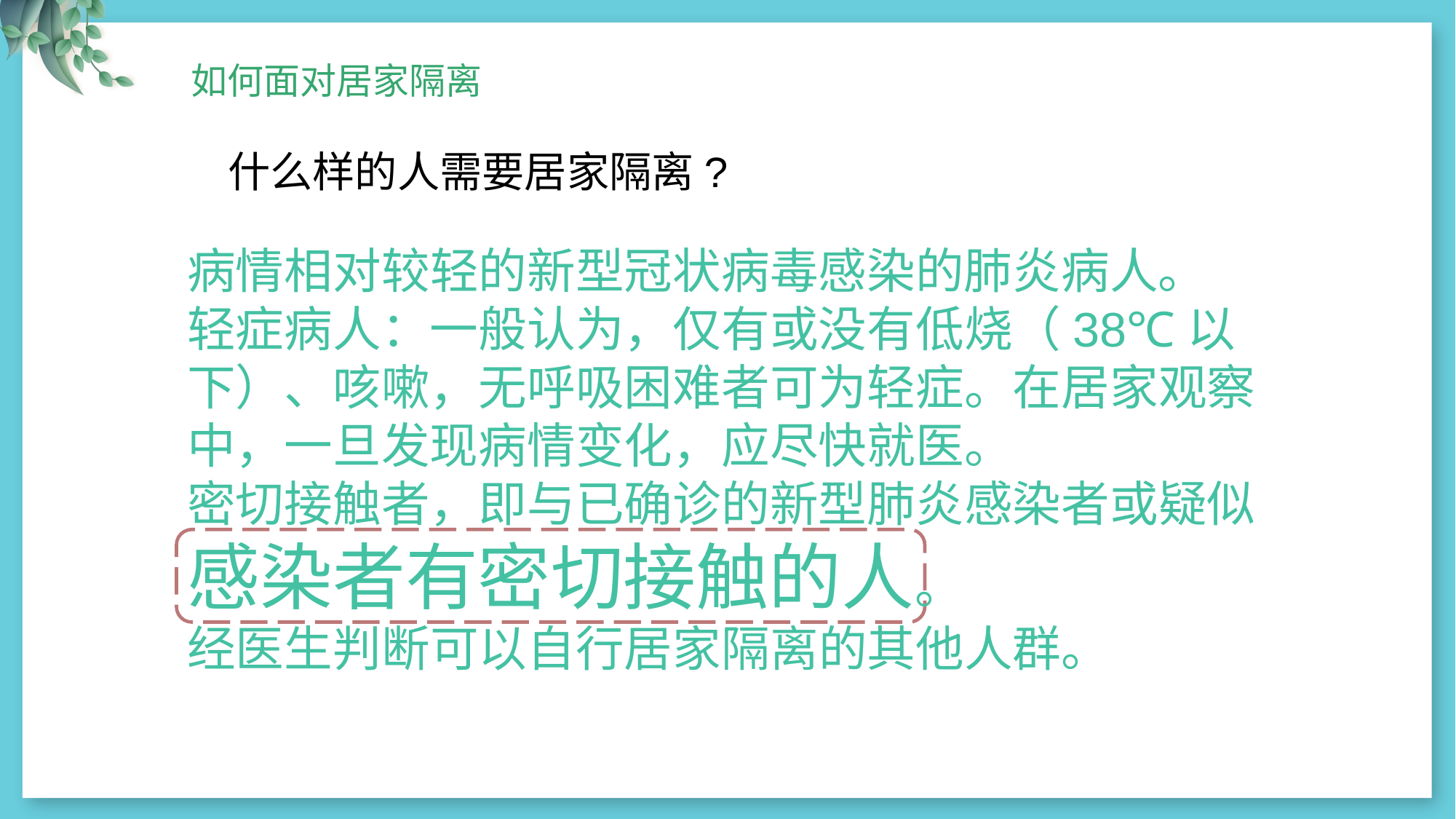

如何面对居家隔离
什么样的人需要居家隔离?
病情相对较轻的新型冠状病毒感染的肺炎病人。
轻症病人：一般认为，仅有或没有低烧（38℃以下）、咳嗽，无呼吸困难者可为轻症。在居家观察中，一旦发现病情变化，应尽快就医。
密切接触者，即与已确诊的新型肺炎感染者或疑似感染者有密切接触的人。
经医生判断可以自行居家隔离的其他人群。